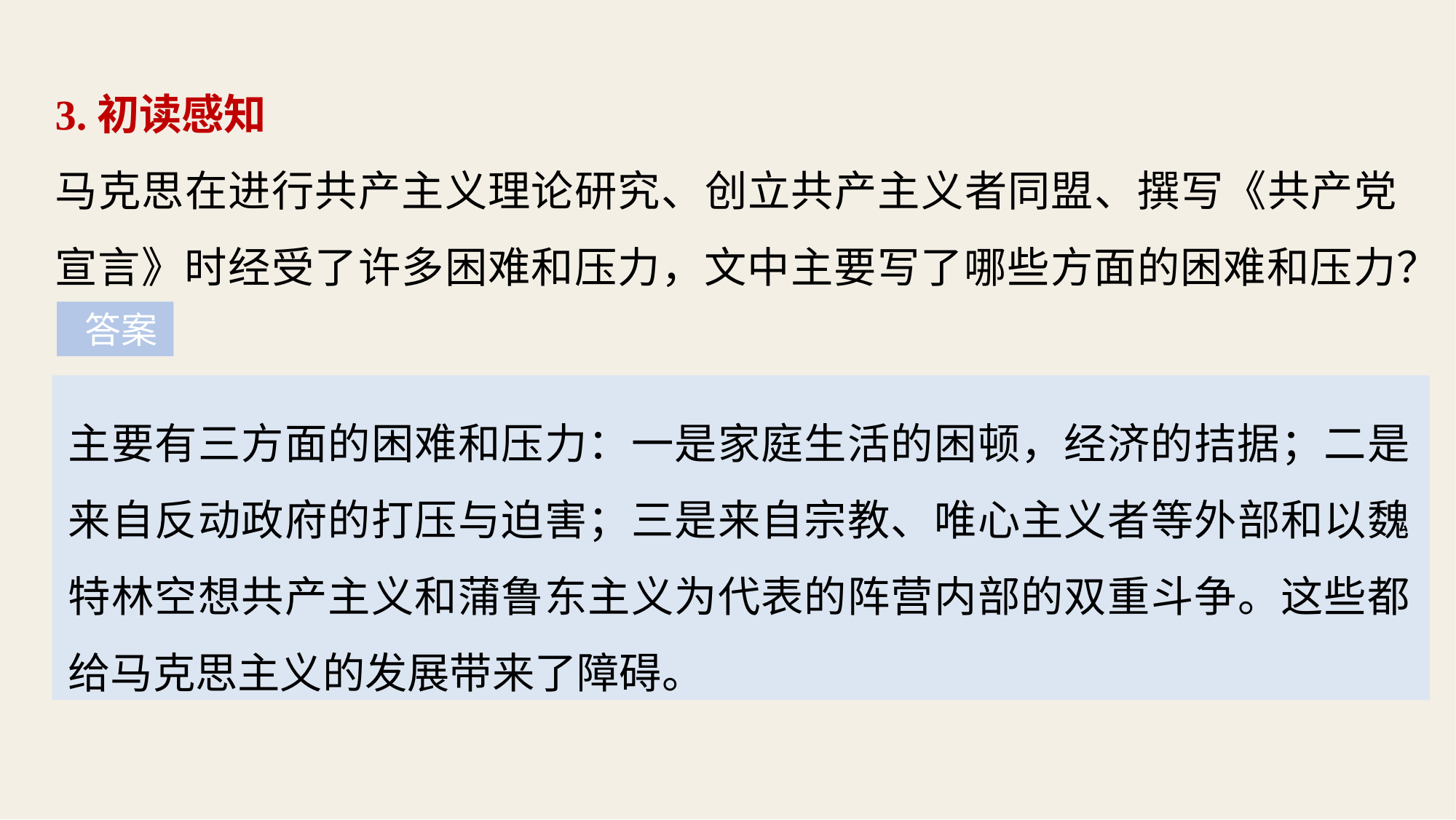

3.初读感知
马克思在进行共产主义理论研究、创立共产主义者同盟、撰写《共产党宣言》时经受了许多困难和压力，文中主要写了哪些方面的困难和压力？
 答案

主要有三方面的困难和压力：一是家庭生活的困顿，经济的拮据；二是来自反动政府的打压与迫害；三是来自宗教、唯心主义者等外部和以魏特林空想共产主义和蒲鲁东主义为代表的阵营内部的双重斗争。这些都给马克思主义的发展带来了障碍。